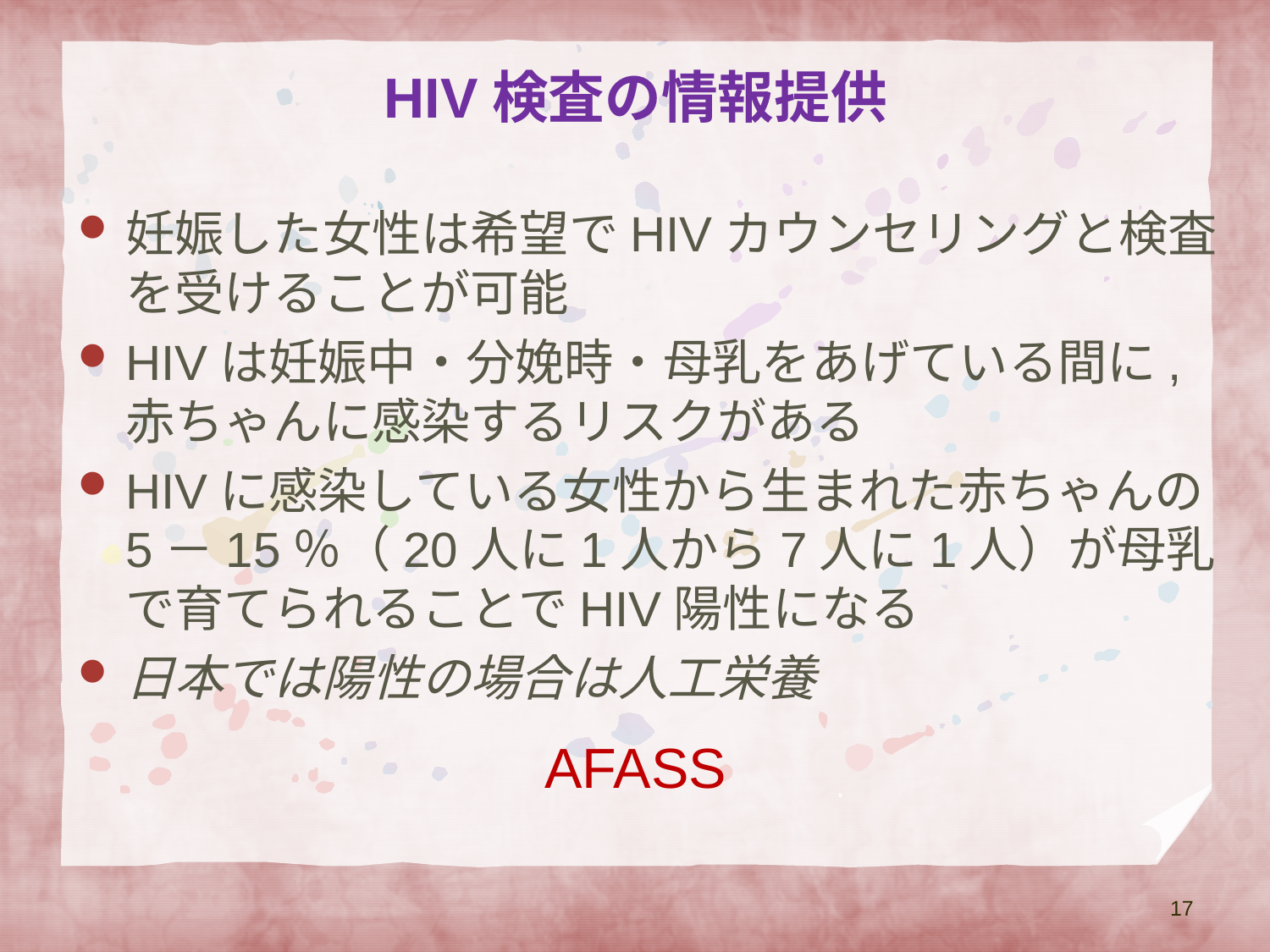

# HIV検査の情報提供
妊娠した女性は希望でHIVカウンセリングと検査を受けることが可能
HIVは妊娠中・分娩時・母乳をあげている間に,赤ちゃんに感染するリスクがある
HIVに感染している女性から生まれた赤ちゃんの5－15％（20人に1人から7人に1人）が母乳で育てられることでHIV陽性になる
日本では陽性の場合は人工栄養

AFASS
17